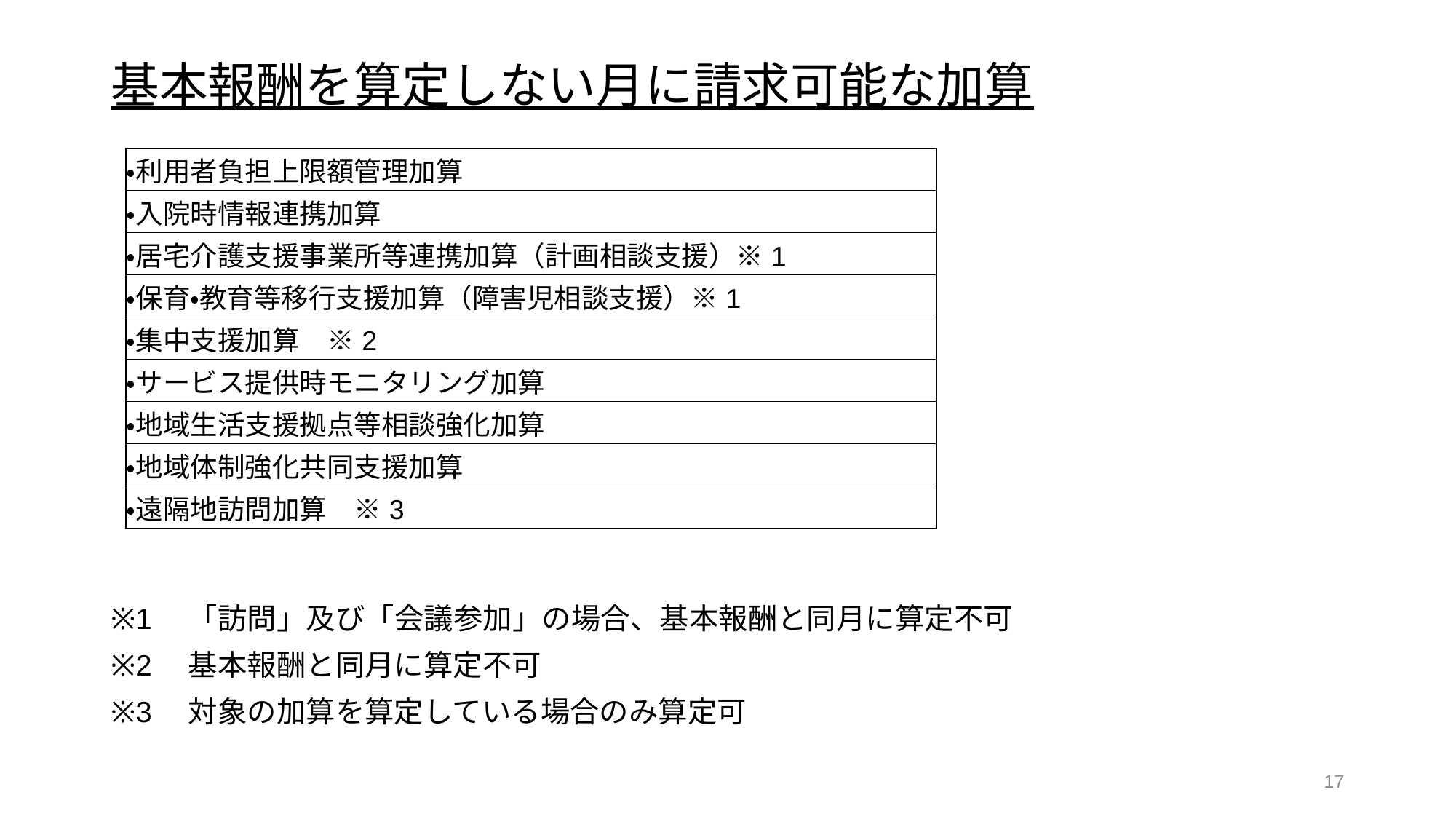

# 基本報酬を算定しない月に請求可能な加算

※1　「訪問」及び「会議参加」の場合、基本報酬と同月に算定不可
※2　基本報酬と同月に算定不可
※3　対象の加算を算定している場合のみ算定可
| ・利用者負担上限額管理加算 |
| --- |
| ・入院時情報連携加算 |
| ・居宅介護支援事業所等連携加算（計画相談支援）※1 |
| ・保育・教育等移行支援加算（障害児相談支援）※1 |
| ・集中支援加算　※2 |
| ・サービス提供時モニタリング加算 |
| ・地域生活支援拠点等相談強化加算 |
| ・地域体制強化共同支援加算 |
| ・遠隔地訪問加算　※3 |
17